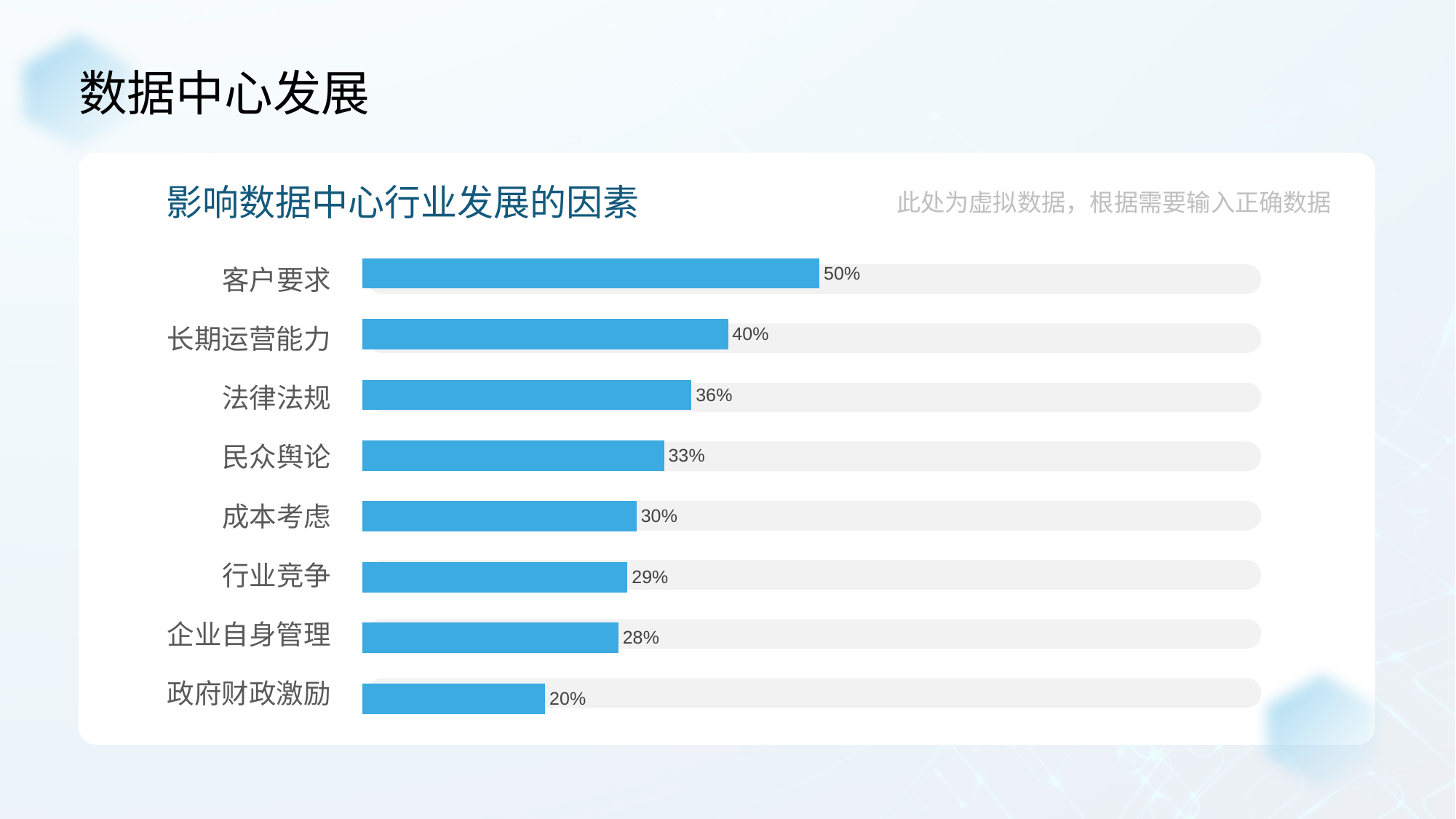

数据中心发展

影响数据中心行业发展的因素
此处为虚拟数据，根据需要输入正确数据

### Chart

| Category | 系列 1 |
|---|---|
| 政府财政激励 | 0.2 |
| 企业自身管理 | 0.28 |
| 行业竞争 | 0.29 |
| 成本考虑 | 0.3 |
| 民众舆论 | 0.33 |
| 法律法规 | 0.36 |
| 长期运营能力 | 0.4 |
| 客户要求 | 0.5 |
客户要求

长期运营能力

法律法规

民众舆论

成本考虑

行业竞争

企业自身管理

政府财政激励